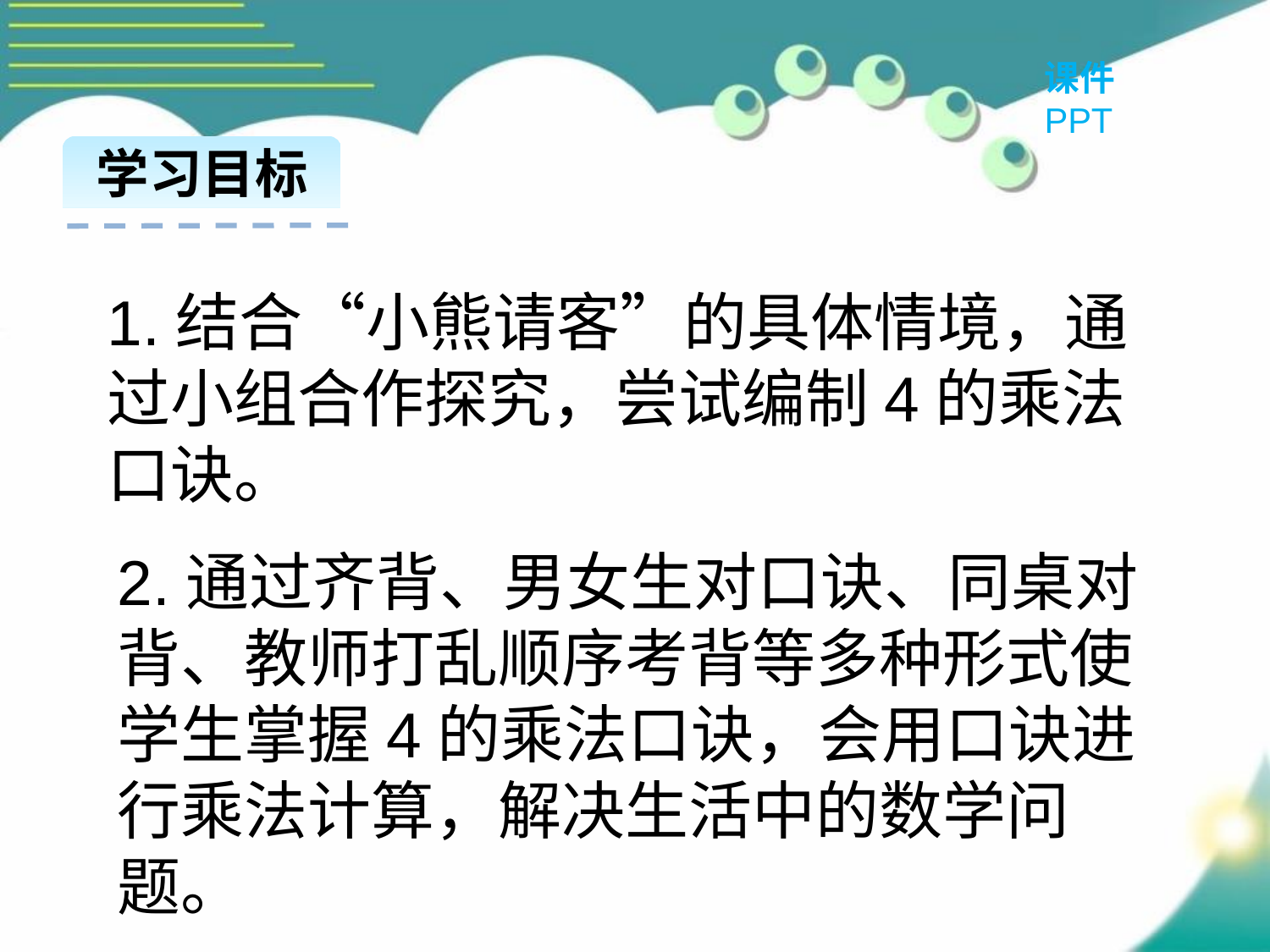

课件PPT
学习目标

1.结合“小熊请客”的具体情境，通过小组合作探究，尝试编制4的乘法口诀。
2.通过齐背、男女生对口诀、同桌对背、教师打乱顺序考背等多种形式使学生掌握4的乘法口诀，会用口诀进行乘法计算，解决生活中的数学问题。